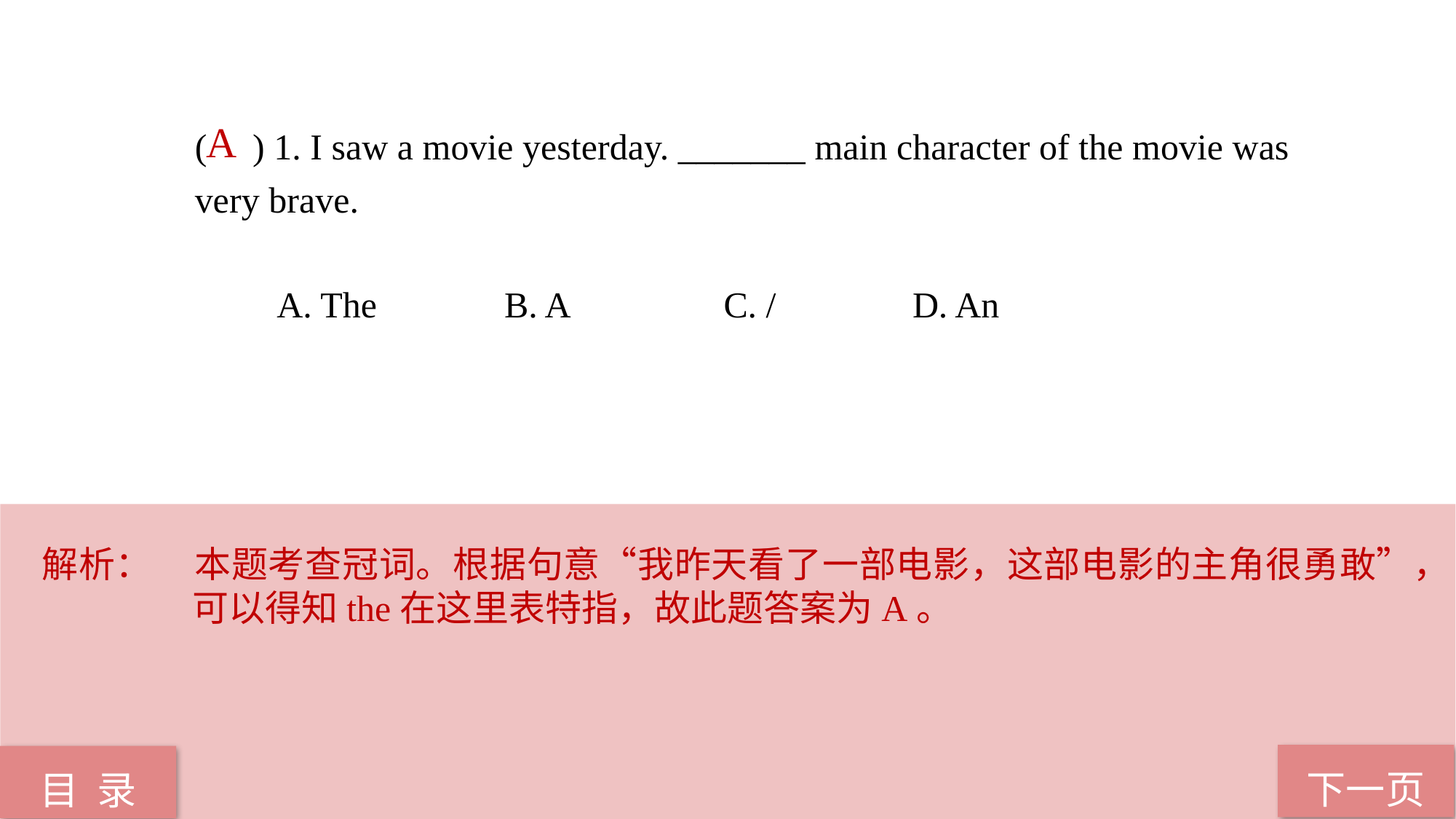

A
(     ) 1. I saw a movie yesterday. _______ main character of the movie was
very brave.

         A. The              B. A                 C. /               D. An
解析：	本题考查冠词。根据句意“我昨天看了一部电影，这部电影的主角很勇敢”，可以得知the在这里表特指，故此题答案为A。